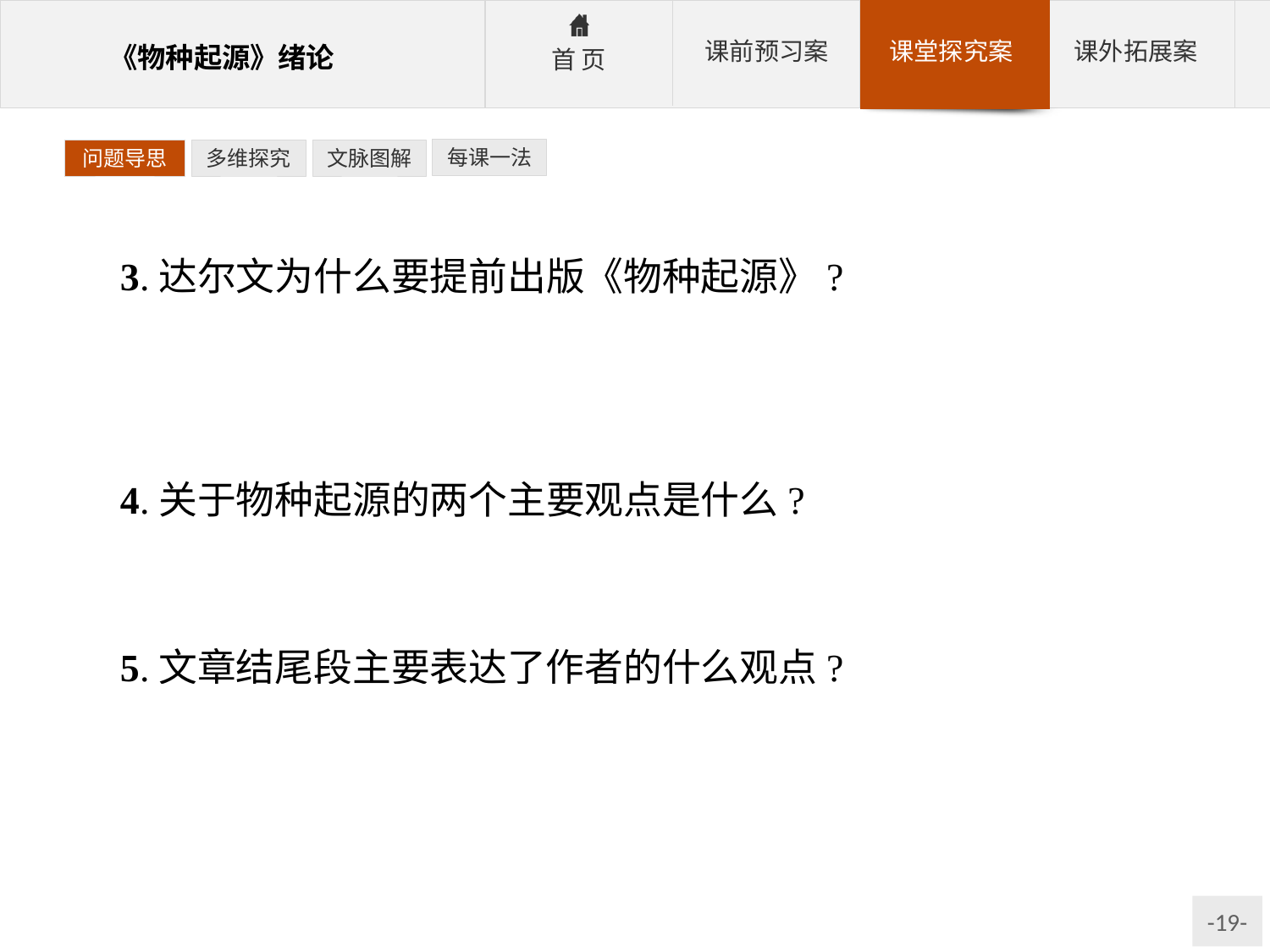

每课一法
问题导思
多维探究
文脉图解
3.达尔文为什么要提前出版《物种起源》?
参考答案:主观方面是因为作者的工作“将近结束”,并且健康很坏,客观方面是由于华莱斯得出了与他几乎一样的结论,作者不忍心20多年的辛勤劳动付之东流。
4.关于物种起源的两个主要观点是什么?
参考答案:①物种不是不变的。②“自然选择”是物种变化最主要的但不是独一无二的手段。
5.文章结尾段主要表达了作者的什么观点?
参考答案:三点说明:①神创论是错误的。②物种不是不变的。③自然选择是物种变化最主要的但不是独一无二的手段。